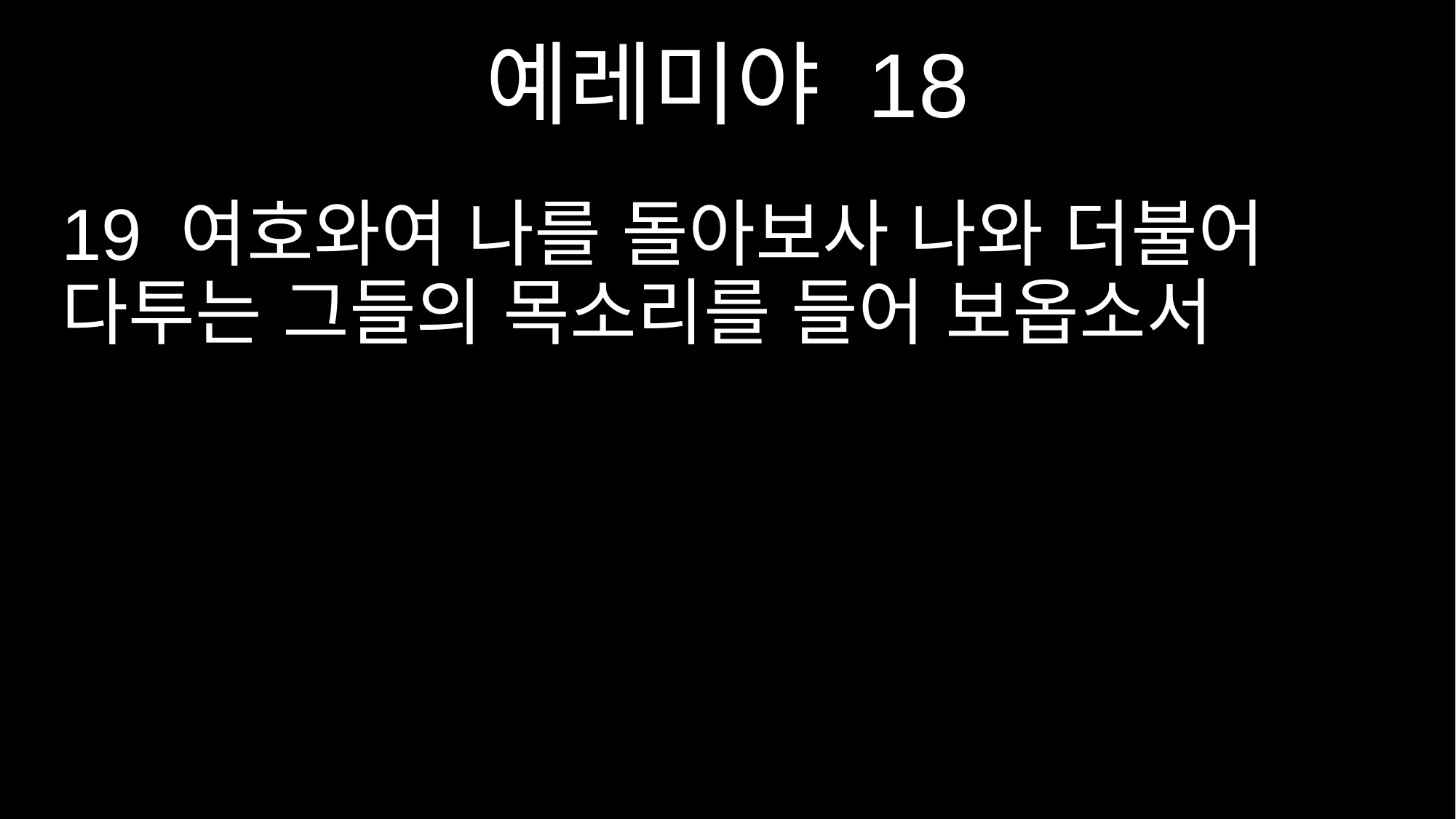

예레미야 18
19 여호와여 나를 돌아보사 나와 더불어 다투는 그들의 목소리를 들어 보옵소서